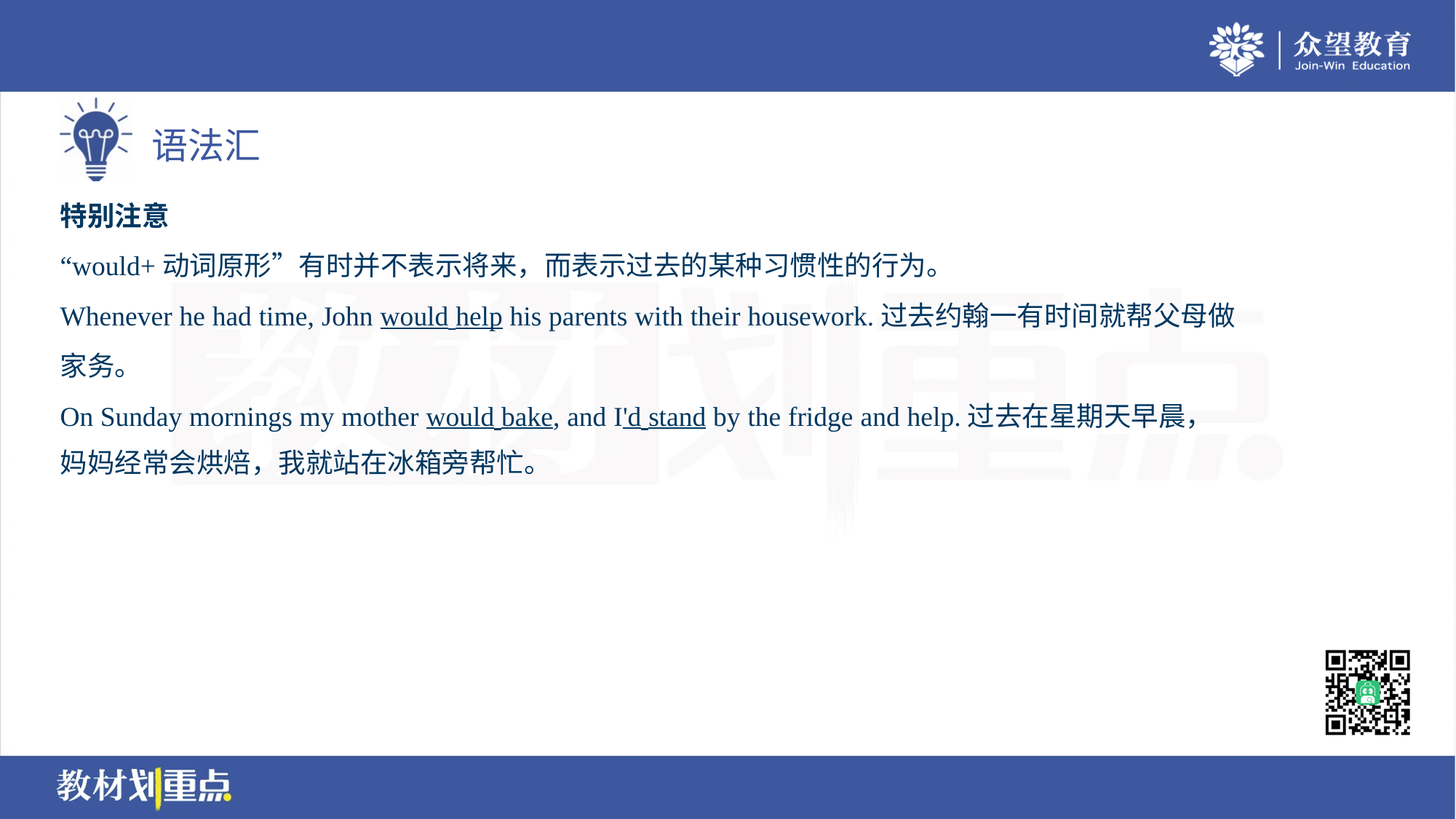

特别注意
“would+动词原形”有时并不表示将来，而表示过去的某种习惯性的行为。
Whenever he had time, John would help his parents with their housework.过去约翰一有时间就帮父母做
家务。
On Sunday mornings my mother would bake, and I'd stand by the fridge and help.过去在星期天早晨，
妈妈经常会烘焙，我就站在冰箱旁帮忙。